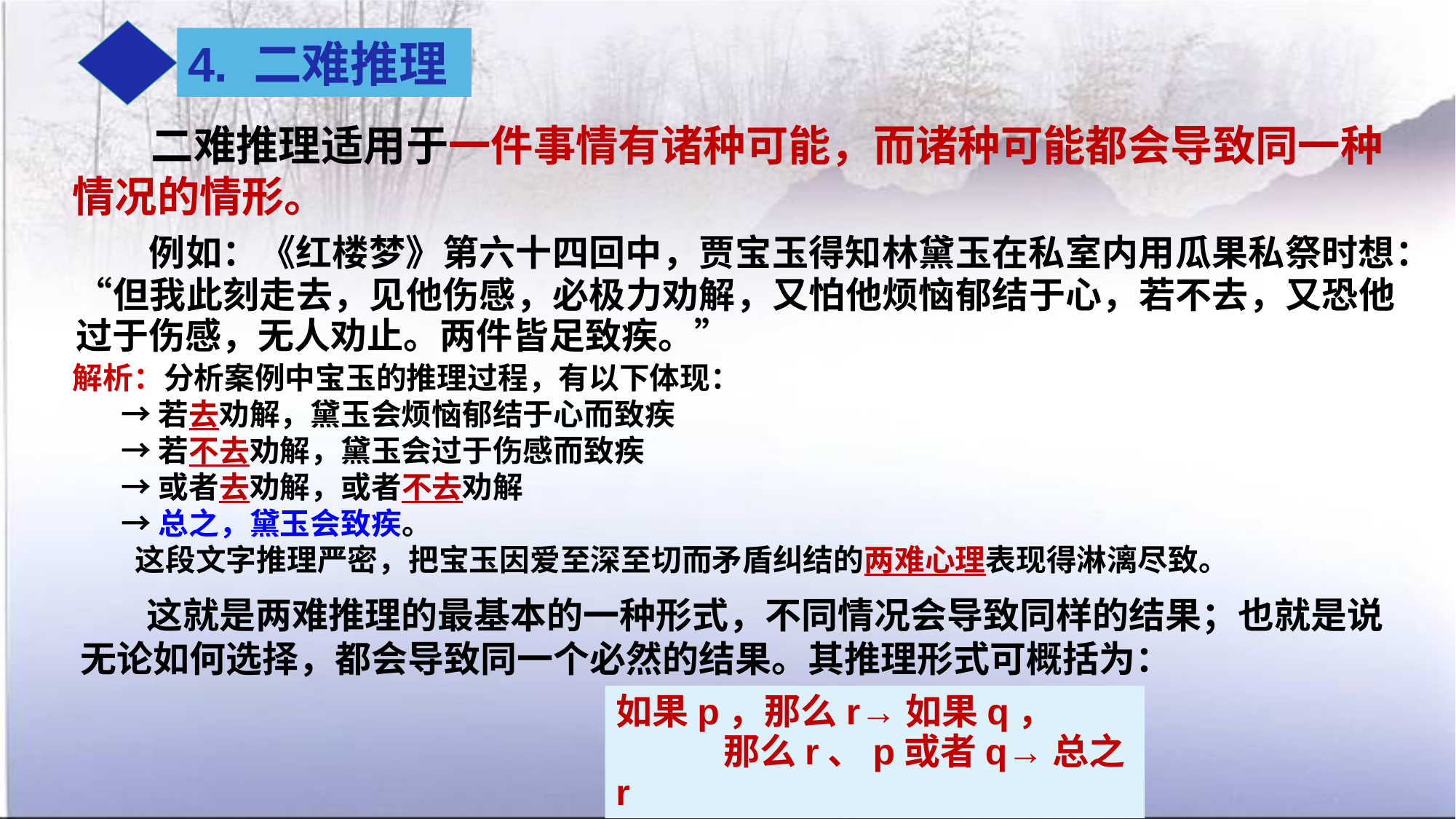

4. 二难推理
       二难推理适用于一件事情有诸种可能，而诸种可能都会导致同一种情况的情形。
      例如：《红楼梦》第六十四回中，贾宝玉得知林黛玉在私室内用瓜果私祭时想：“但我此刻走去，见他伤感，必极力劝解，又怕他烦恼郁结于心，若不去，又恐他过于伤感，无人劝止。两件皆足致疾。”
解析：分析案例中宝玉的推理过程，有以下体现：
       →若去劝解，黛玉会烦恼郁结于心而致疾
       →若不去劝解，黛玉会过于伤感而致疾
       →或者去劝解，或者不去劝解
       →总之，黛玉会致疾。
        这段文字推理严密，把宝玉因爱至深至切而矛盾纠结的两难心理表现得淋漓尽致。
       这就是两难推理的最基本的一种形式，不同情况会导致同样的结果；也就是说无论如何选择，都会导致同一个必然的结果。其推理形式可概括为：
如果p，那么r→如果q，
            那么r、p或者q→总之r